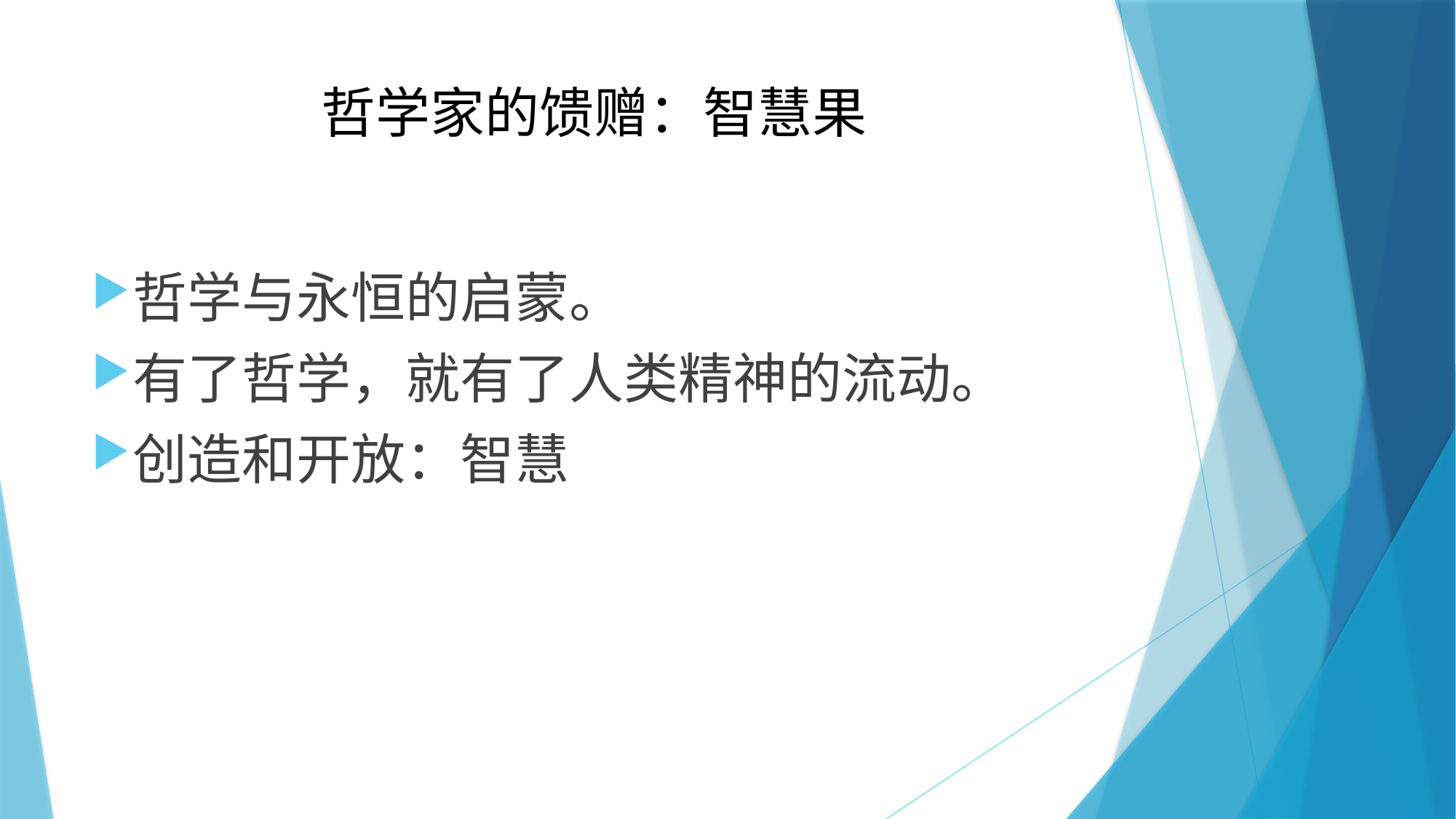

# 哲学家的馈赠：智慧果
哲学与永恒的启蒙。
有了哲学，就有了人类精神的流动。
创造和开放：智慧